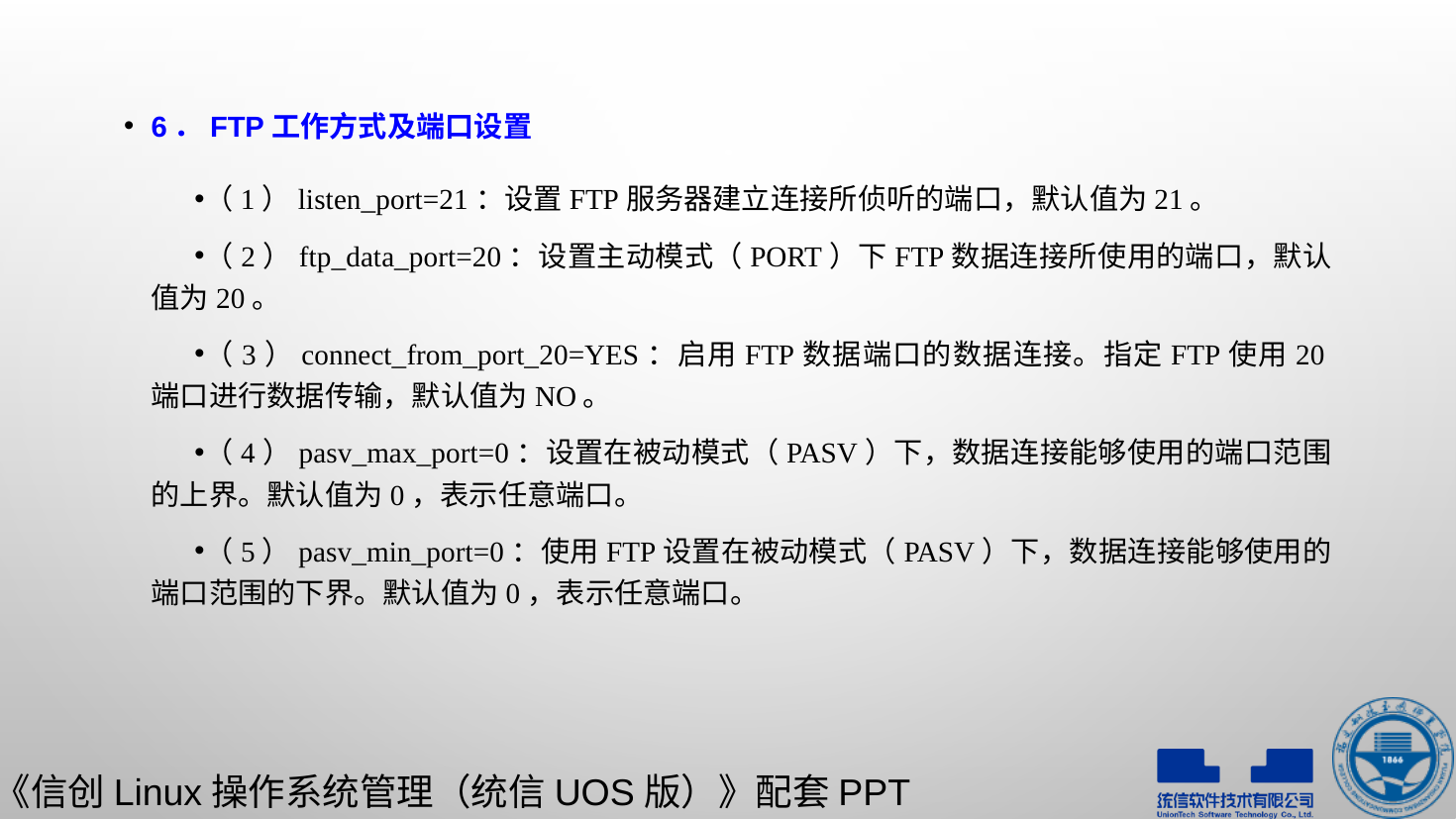

6．FTP工作方式及端口设置
（1）listen_port=21：设置FTP服务器建立连接所侦听的端口，默认值为21。
（2）ftp_data_port=20：设置主动模式（PORT）下FTP数据连接所使用的端口，默认值为20。
（3）connect_from_port_20=YES：启用FTP数据端口的数据连接。指定FTP使用20端口进行数据传输，默认值为NO。
（4）pasv_max_port=0：设置在被动模式（PASV）下，数据连接能够使用的端口范围的上界。默认值为0，表示任意端口。
（5）pasv_min_port=0：使用FTP设置在被动模式（PASV）下，数据连接能够使用的端口范围的下界。默认值为0，表示任意端口。